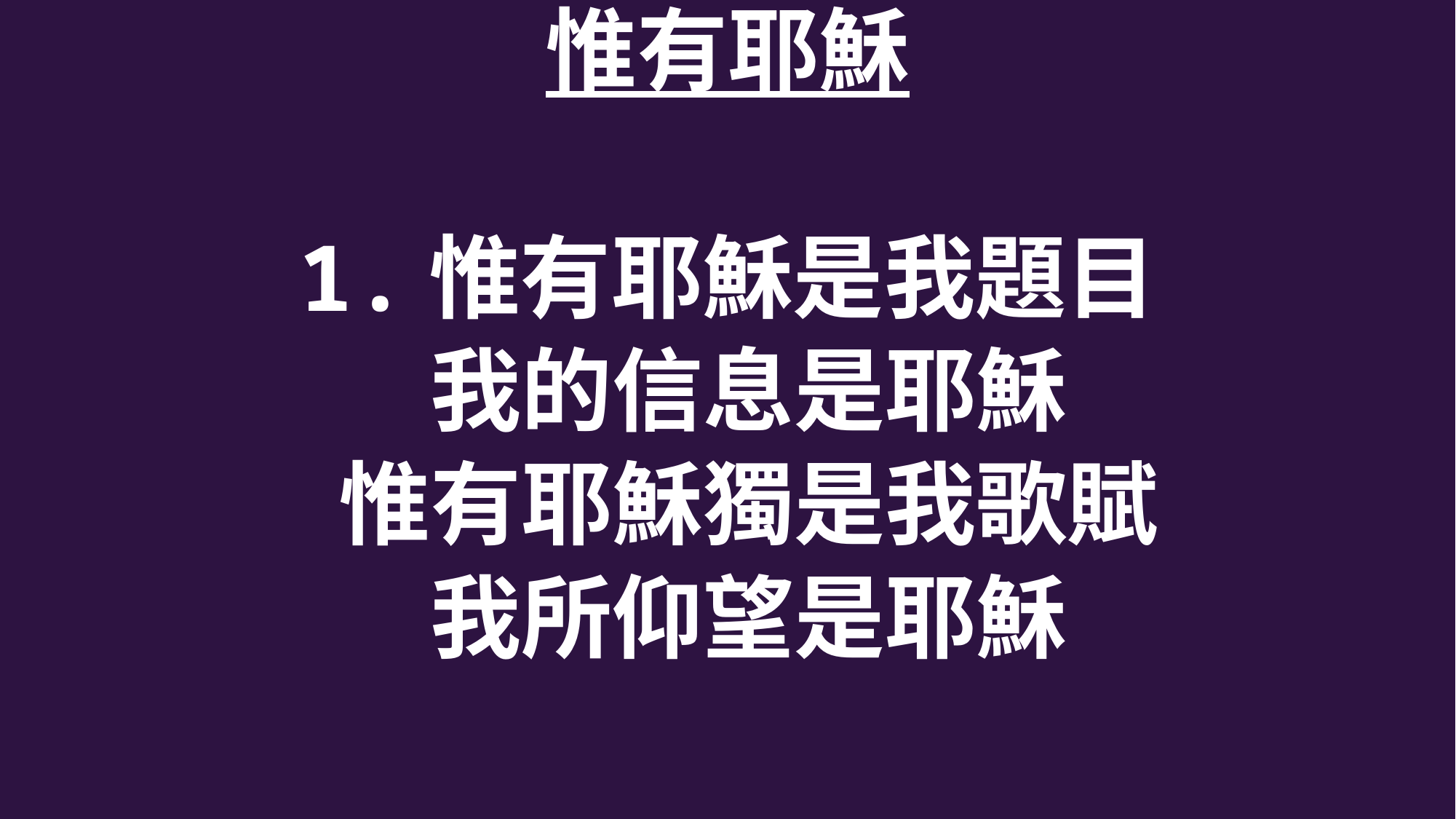

惟有耶穌

1.惟有耶穌是我題目
 我的信息是耶穌
 惟有耶穌獨是我歌賦
 我所仰望是耶穌